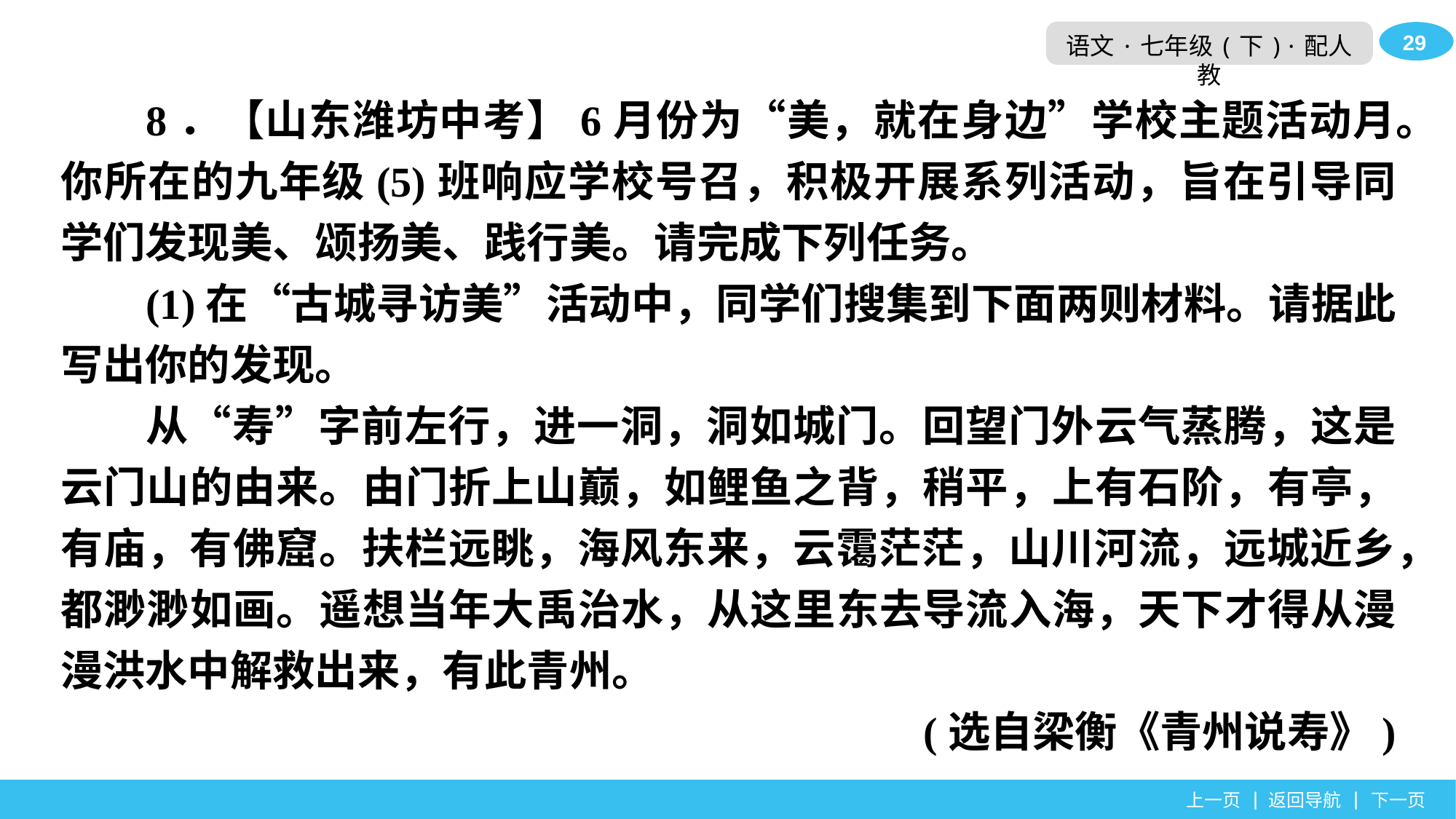

8．【山东潍坊中考】6月份为“美，就在身边”学校主题活动月。你所在的九年级(5)班响应学校号召，积极开展系列活动，旨在引导同学们发现美、颂扬美、践行美。请完成下列任务。
(1)在“古城寻访美”活动中，同学们搜集到下面两则材料。请据此写出你的发现。
从“寿”字前左行，进一洞，洞如城门。回望门外云气蒸腾，这是云门山的由来。由门折上山巅，如鲤鱼之背，稍平，上有石阶，有亭，有庙，有佛窟。扶栏远眺，海风东来，云霭茫茫，山川河流，远城近乡，都渺渺如画。遥想当年大禹治水，从这里东去导流入海，天下才得从漫漫洪水中解救出来，有此青州。
(选自梁衡《青州说寿》)